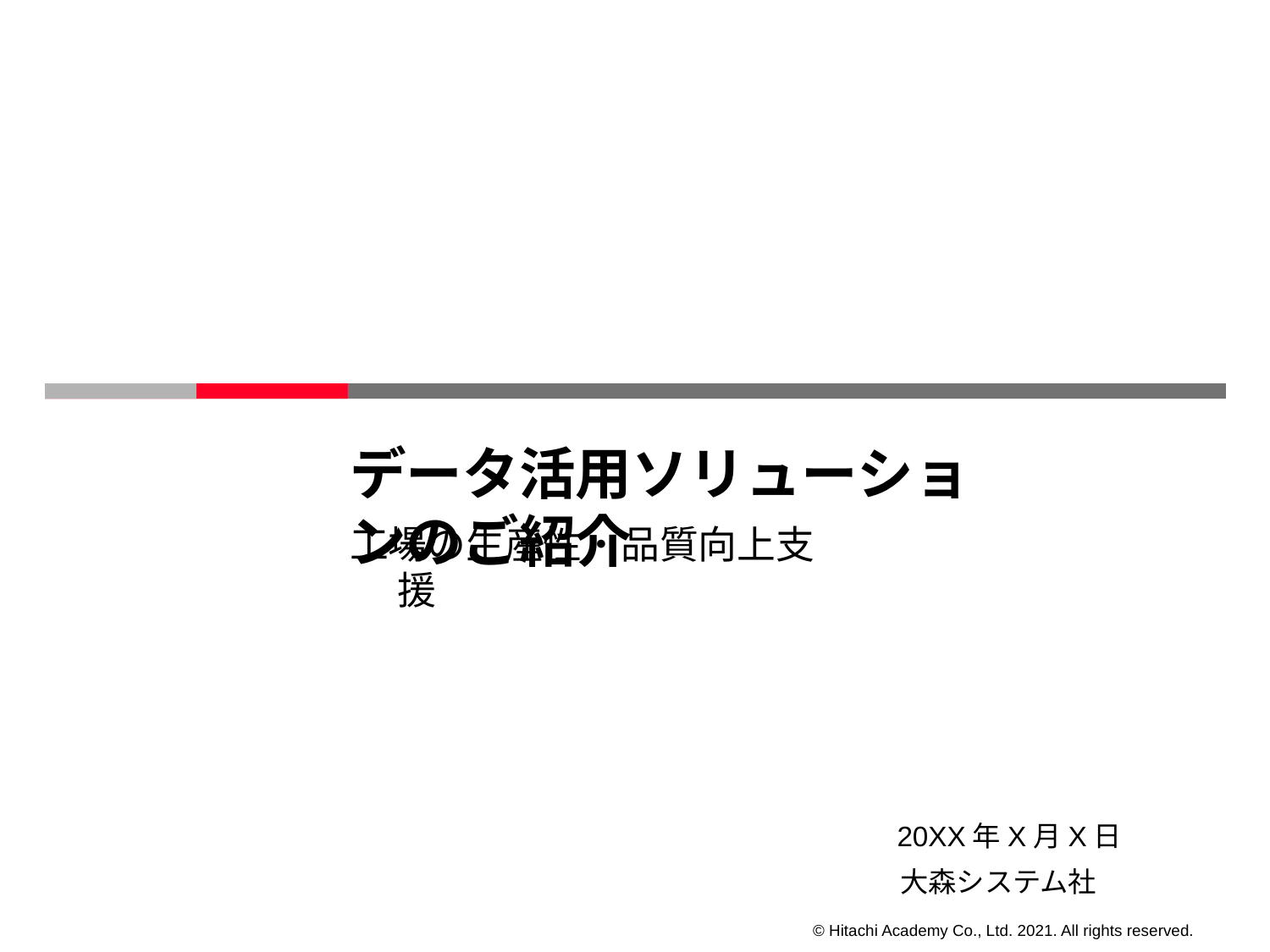

# データ活用ソリューションのご紹介
工場の生産性・品質向上支援
20XX年X月X日
大森システム社